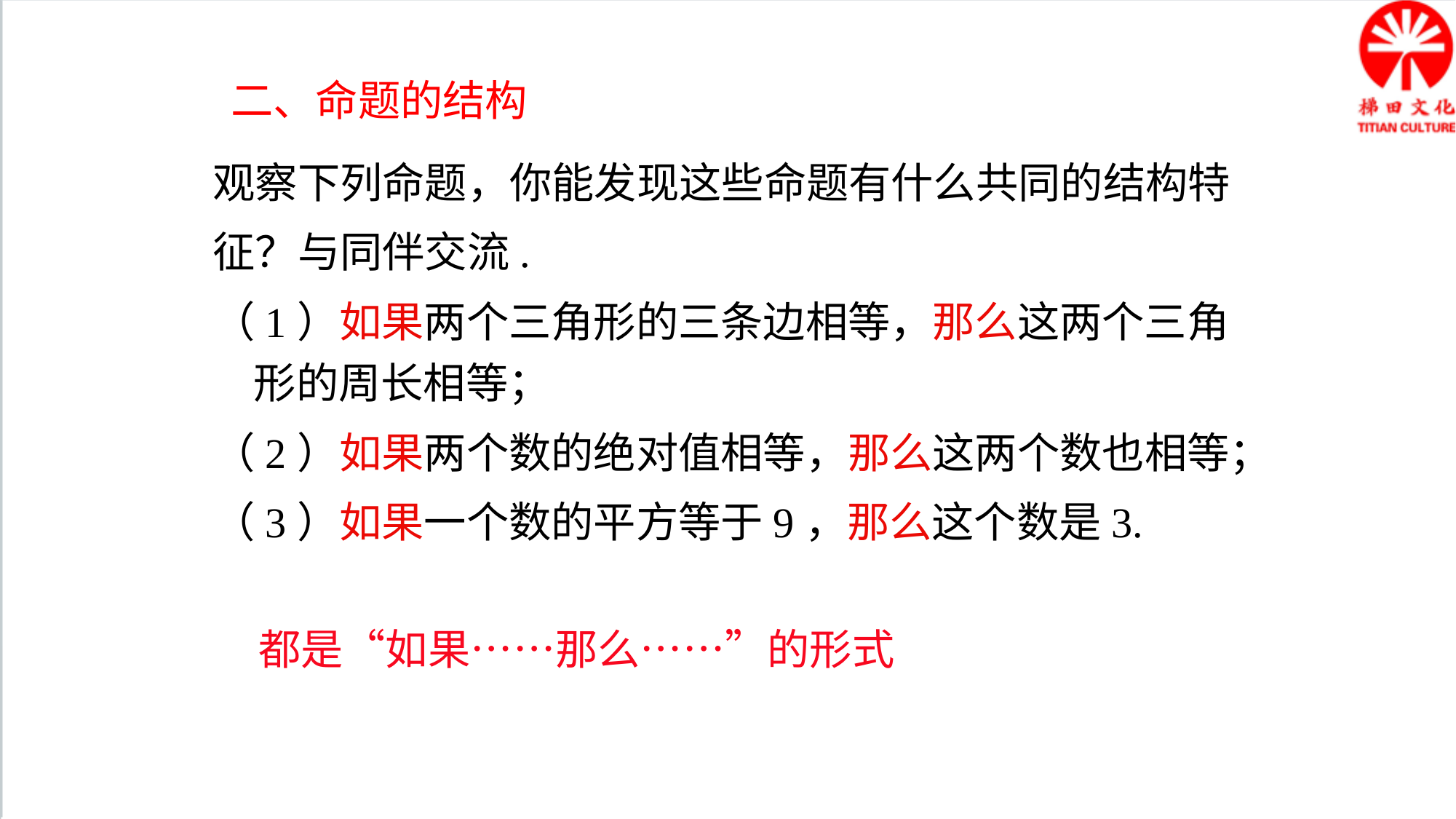

二、命题的结构
观察下列命题，你能发现这些命题有什么共同的结构特
征？与同伴交流.
（1）如果两个三角形的三条边相等，那么这两个三角形的周长相等；
（2）如果两个数的绝对值相等，那么这两个数也相等；
（3）如果一个数的平方等于9，那么这个数是3.
都是“如果……那么……”的形式